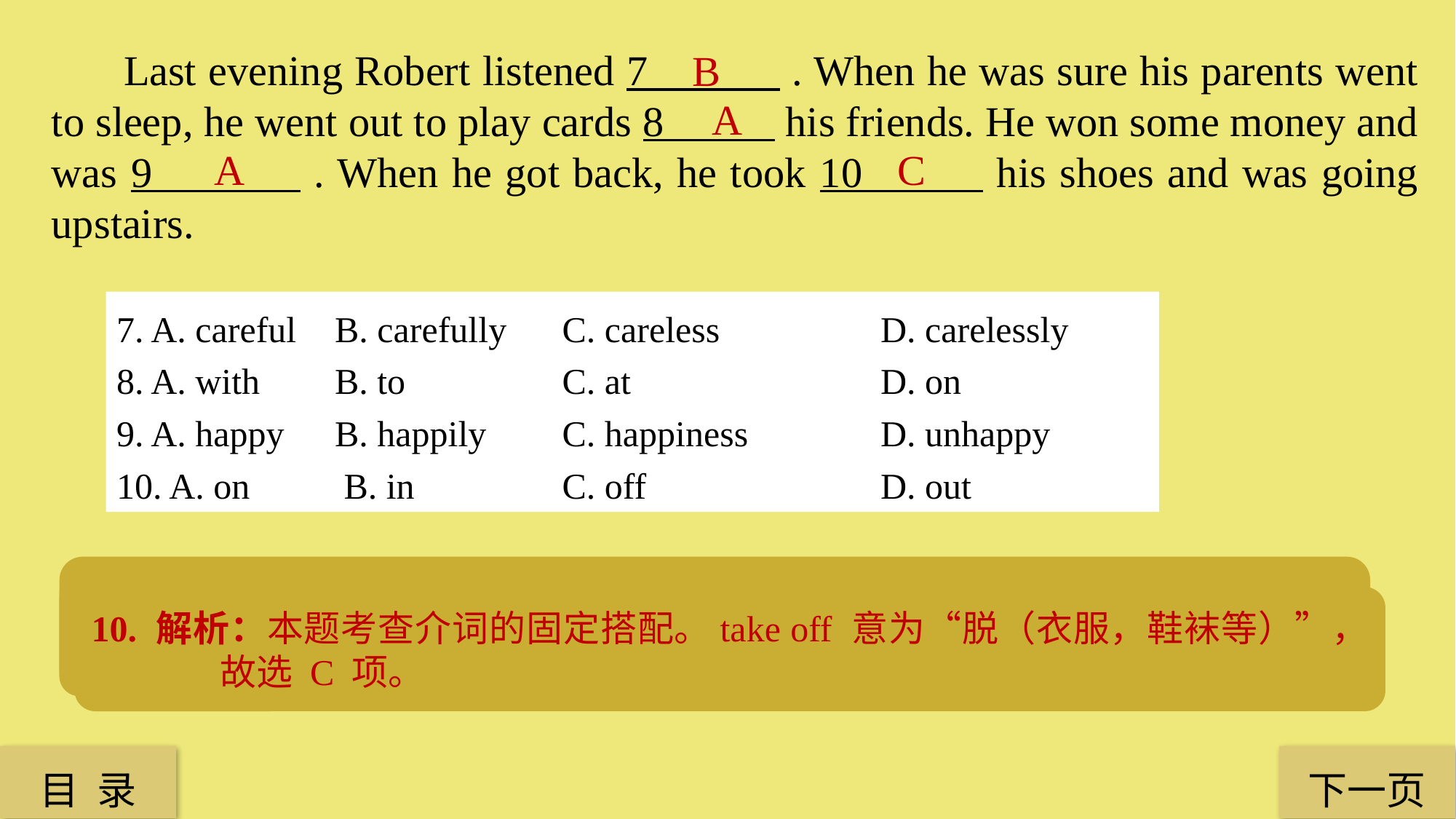

Last evening Robert listened 7            . When he was sure his parents went to sleep, he went out to play cards 8           his friends. He won some money and was 9            . When he got back, he took 10          his shoes and was going upstairs.
B
A
A
C
7. A. careful 	B. carefully	 C. careless 		D. carelessly
8. A. with 	B. to 		 C. at			D. on
9. A. happy 	B. happily 	 C. happiness 		D. unhappy
10. A. on 	 B. in 	 	 C. off 	 		D. out
7. 解析：本题考查副词。联系上下文可知，Robert 仔细听他父母的动静，确保他们睡着了才敢外出。此处用副词 carefully，故选 B 项。
9. 解析：本题考查形容词。联系上下文，他赢了钱应该是很高兴，句子构成系表结构，用形容词 happy，故选 A 项。
8. 解析：本题考查介词。Robert 和朋友一起打牌，A 项 with 符合题意，故选 A 项。
10. 解析：本题考查介词的固定搭配。take off 意为“脱（衣服，鞋袜等）”，故选 C 项。